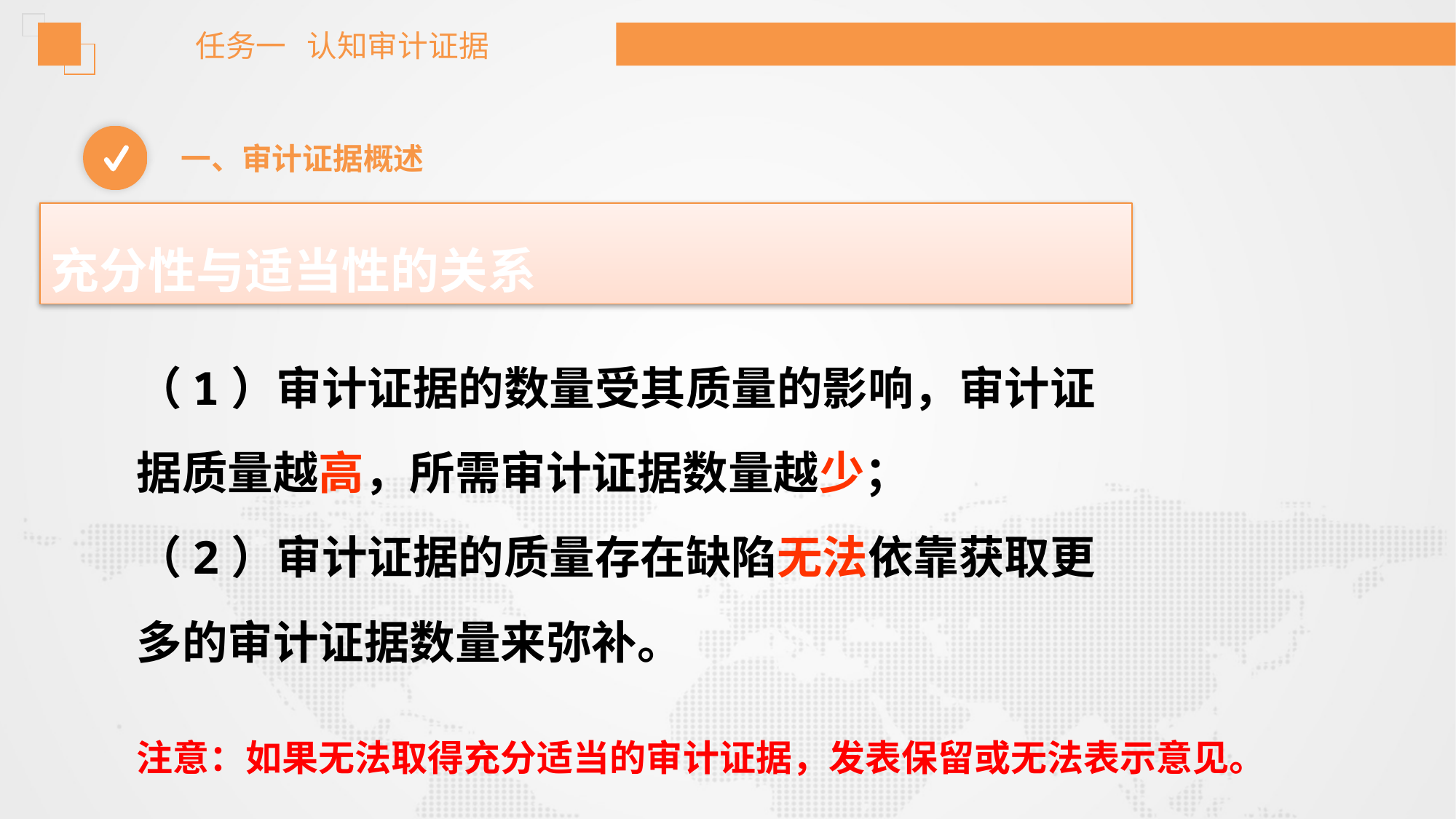

任务一   认知审计证据

一、审计证据概述

充分性与适当性的关系

（1）审计证据的数量受其质量的影响，审计证据质量越高，所需审计证据数量越少；
（2）审计证据的质量存在缺陷无法依靠获取更多的审计证据数量来弥补。
注意：如果无法取得充分适当的审计证据，发表保留或无法表示意见。